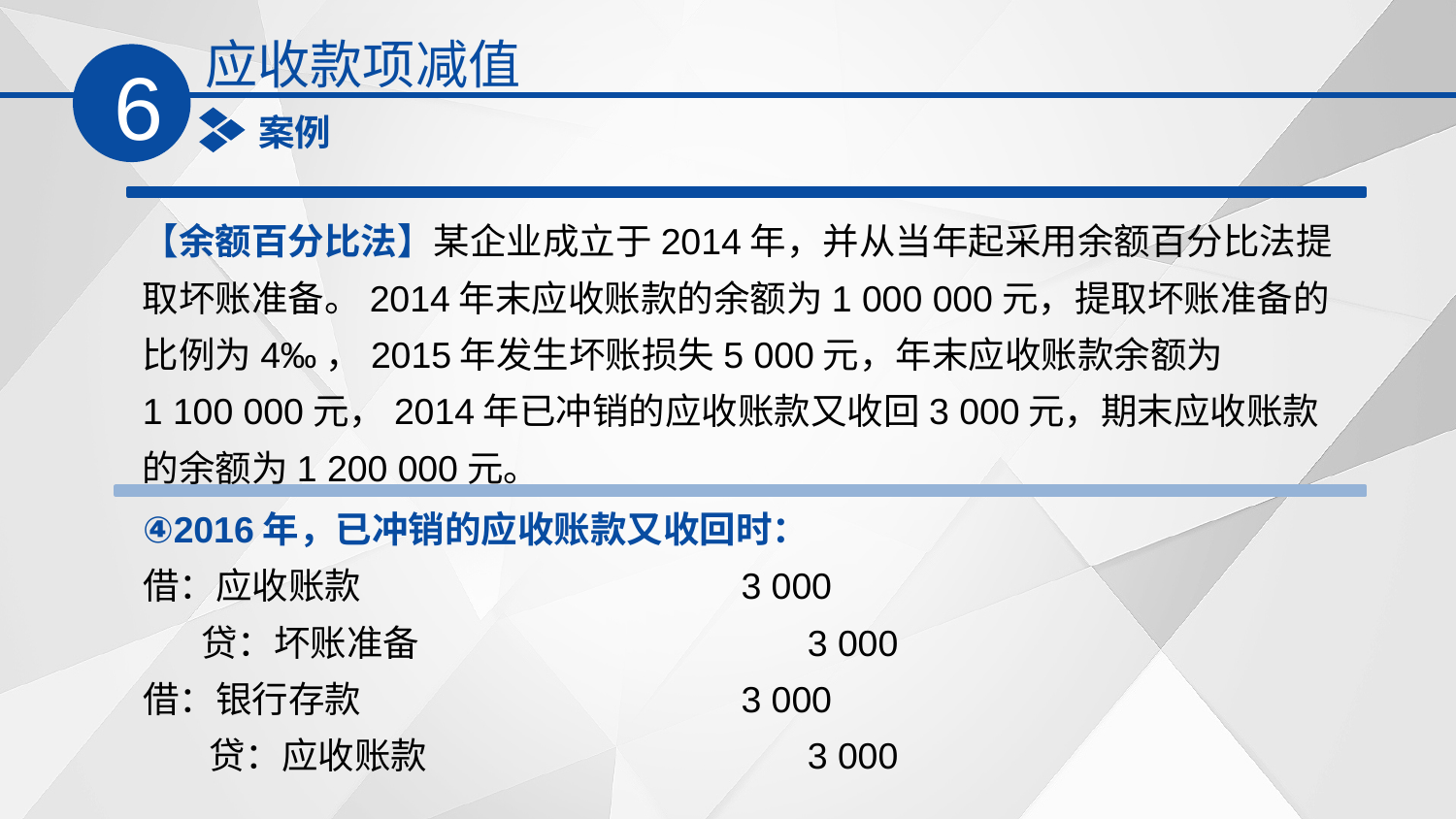

应收款项减值
6

案例

【余额百分比法】某企业成立于2014年，并从当年起采用余额百分比法提取坏账准备。2014年末应收账款的余额为1 000 000元，提取坏账准备的比例为4‰，2015年发生坏账损失5 000元，年末应收账款余额为
1 100 000元，2014年已冲销的应收账款又收回3 000元，期末应收账款的余额为1 200 000元。

④2016年，已冲销的应收账款又收回时：
借：应收账款                                             3 000
      贷：坏账准备                                              3 000
借：银行存款                                             3 000
       贷：应收账款                                             3 000